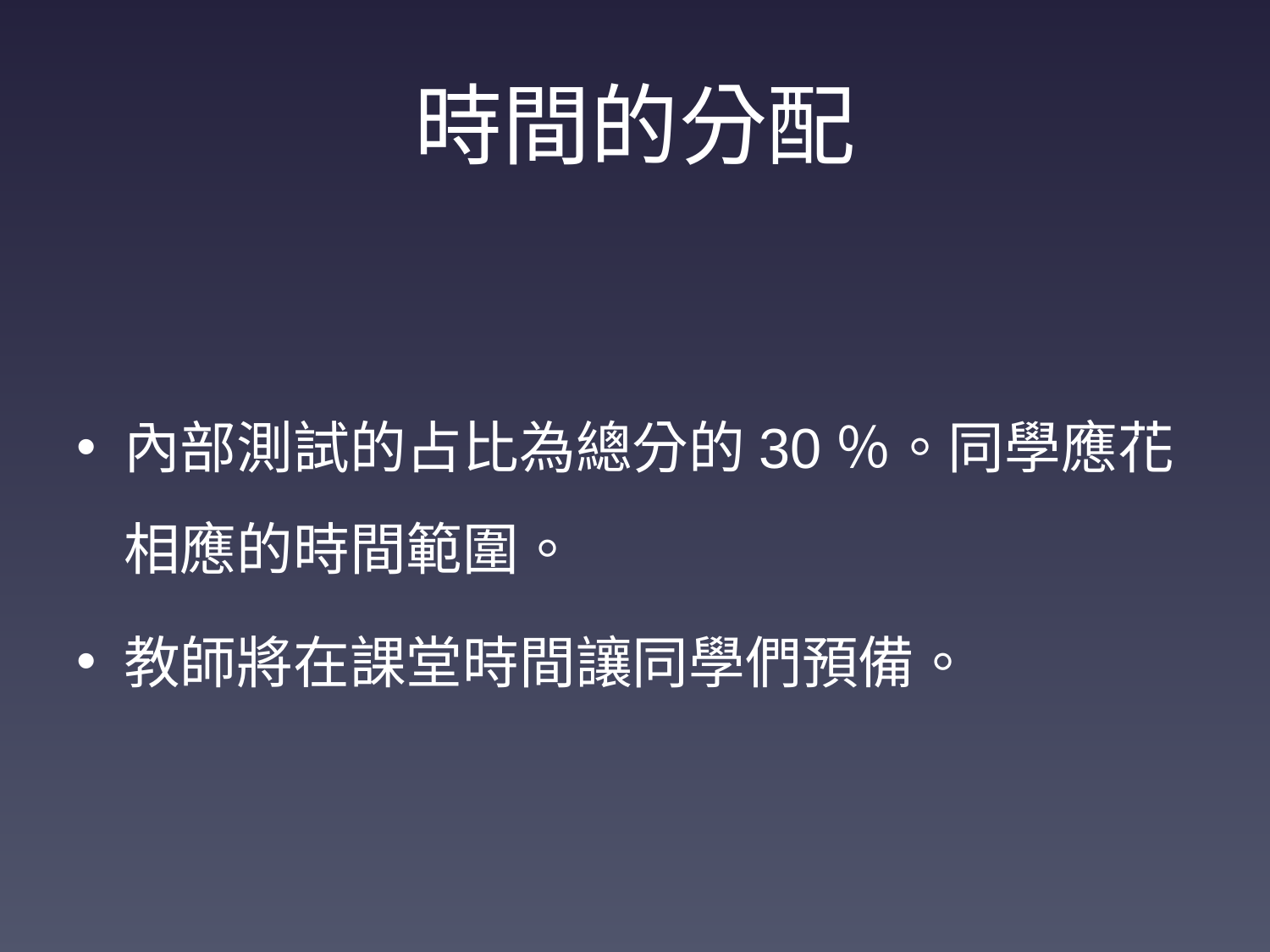

# 時間的分配
內部測試的占比為總分的30％。同學應花相應的時間範圍。
教師將在課堂時間讓同學們預備。